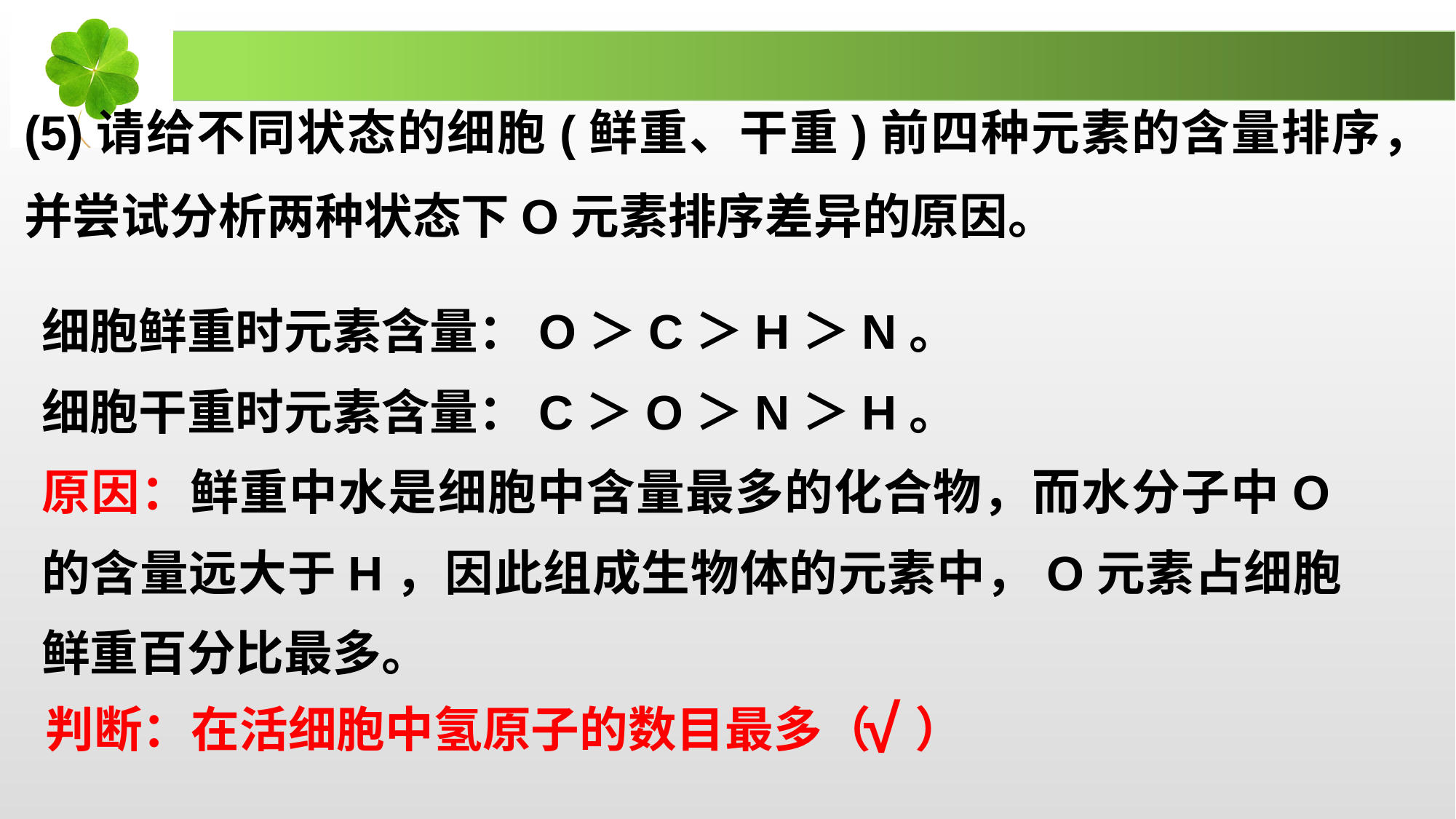

(5)请给不同状态的细胞(鲜重、干重)前四种元素的含量排序，并尝试分析两种状态下O元素排序差异的原因。
细胞鲜重时元素含量：O＞C＞H＞N。
细胞干重时元素含量：C＞O＞N＞H。
原因：鲜重中水是细胞中含量最多的化合物，而水分子中O的含量远大于H，因此组成生物体的元素中，O元素占细胞鲜重百分比最多。
判断：在活细胞中氢原子的数目最多（    ）
√